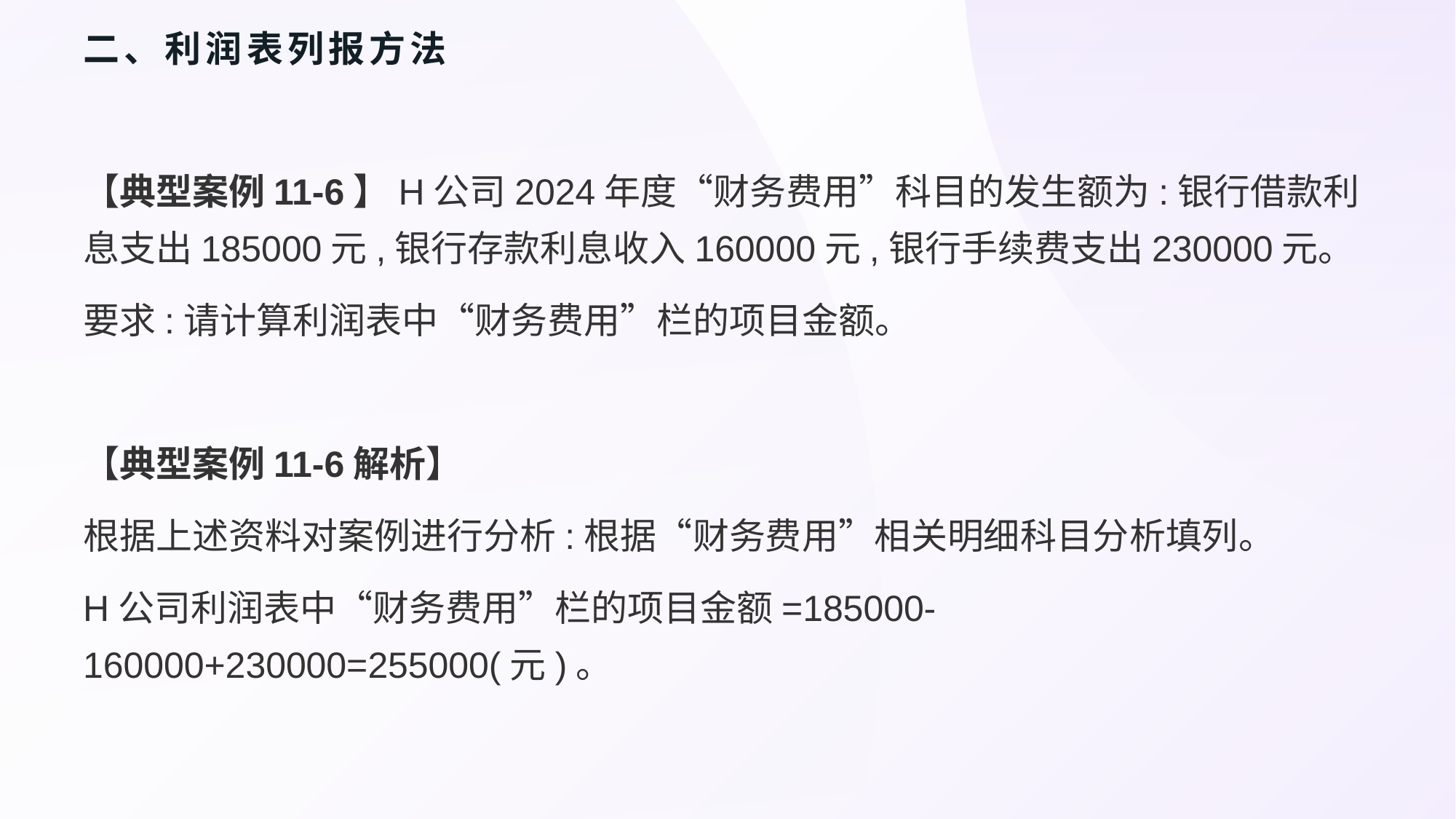

# 二、利润表列报方法
【典型案例11-6】H公司2024年度“财务费用”科目的发生额为:银行借款利息支出185000元,银行存款利息收入160000元,银行手续费支出230000元。
要求:请计算利润表中“财务费用”栏的项目金额。

【典型案例11-6解析】
根据上述资料对案例进行分析:根据“财务费用”相关明细科目分析填列。
H公司利润表中“财务费用”栏的项目金额=185000-160000+230000=255000(元)。